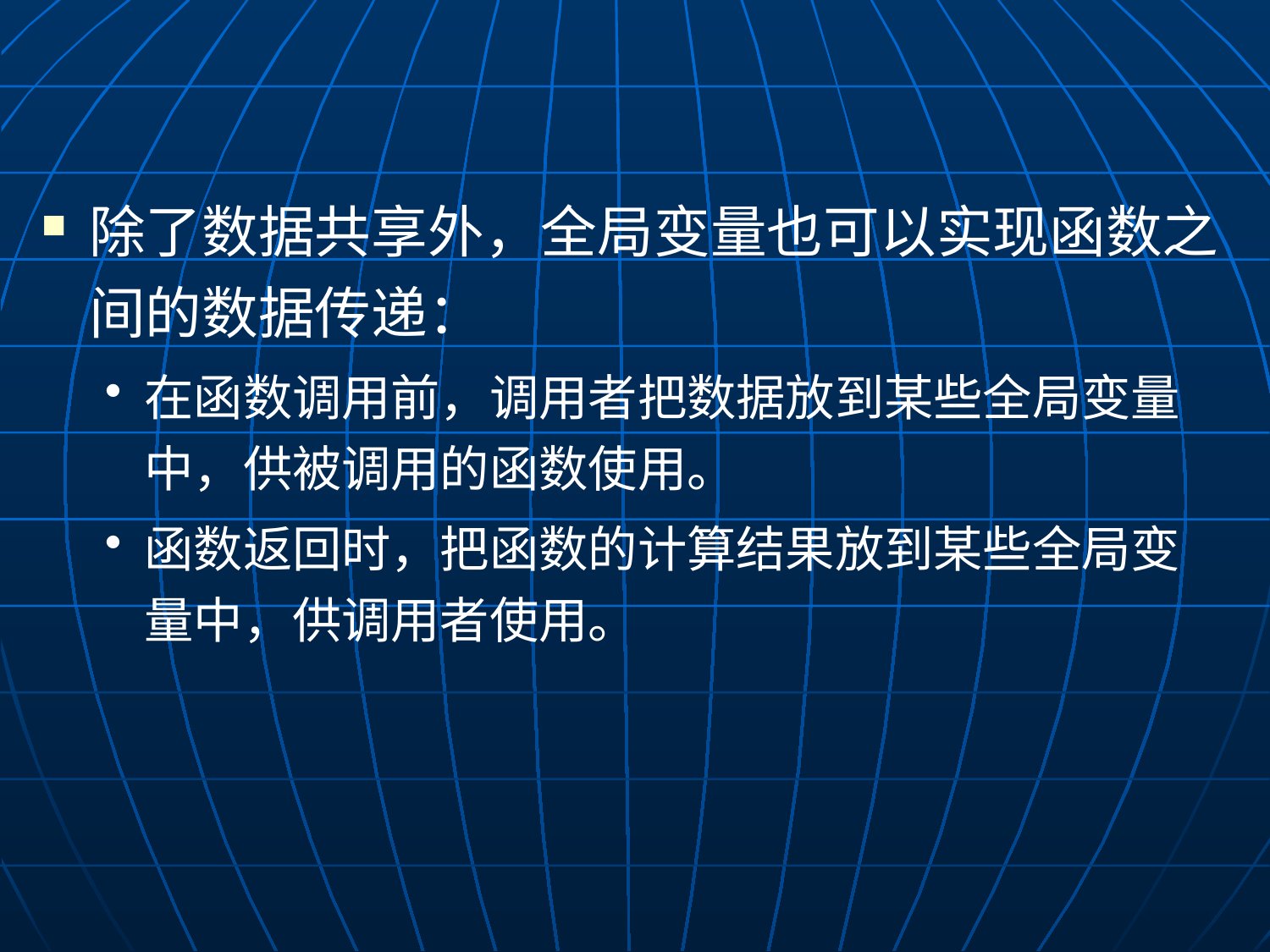

除了数据共享外，全局变量也可以实现函数之间的数据传递：
在函数调用前，调用者把数据放到某些全局变量中，供被调用的函数使用。
函数返回时，把函数的计算结果放到某些全局变量中，供调用者使用。